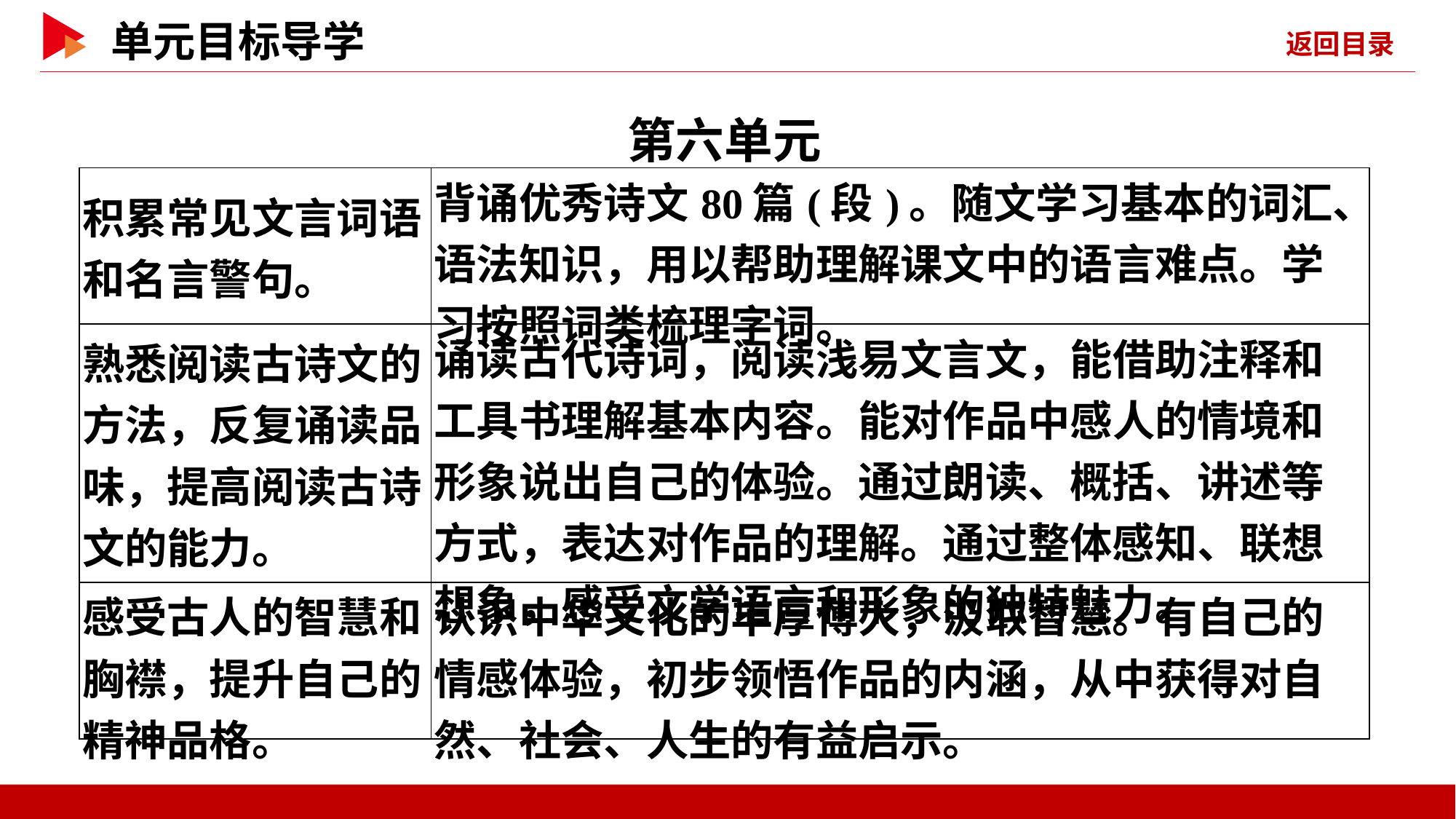

第六单元
| 积累常见文言词语和名言警句。 | 背诵优秀诗文80篇(段)。随文学习基本的词汇、语法知识，用以帮助理解课文中的语言难点。学习按照词类梳理字词。 |
| --- | --- |
| 熟悉阅读古诗文的方法，反复诵读品味，提高阅读古诗文的能力。 | 诵读古代诗词，阅读浅易文言文，能借助注释和工具书理解基本内容。能对作品中感人的情境和形象说出自己的体验。通过朗读、概括、讲述等方式，表达对作品的理解。通过整体感知、联想想象，感受文学语言和形象的独特魅力。 |
| 感受古人的智慧和胸襟，提升自己的精神品格。 | 认识中华文化的丰厚博大，汲取智慧。有自己的情感体验，初步领悟作品的内涵，从中获得对自然、社会、人生的有益启示。 |